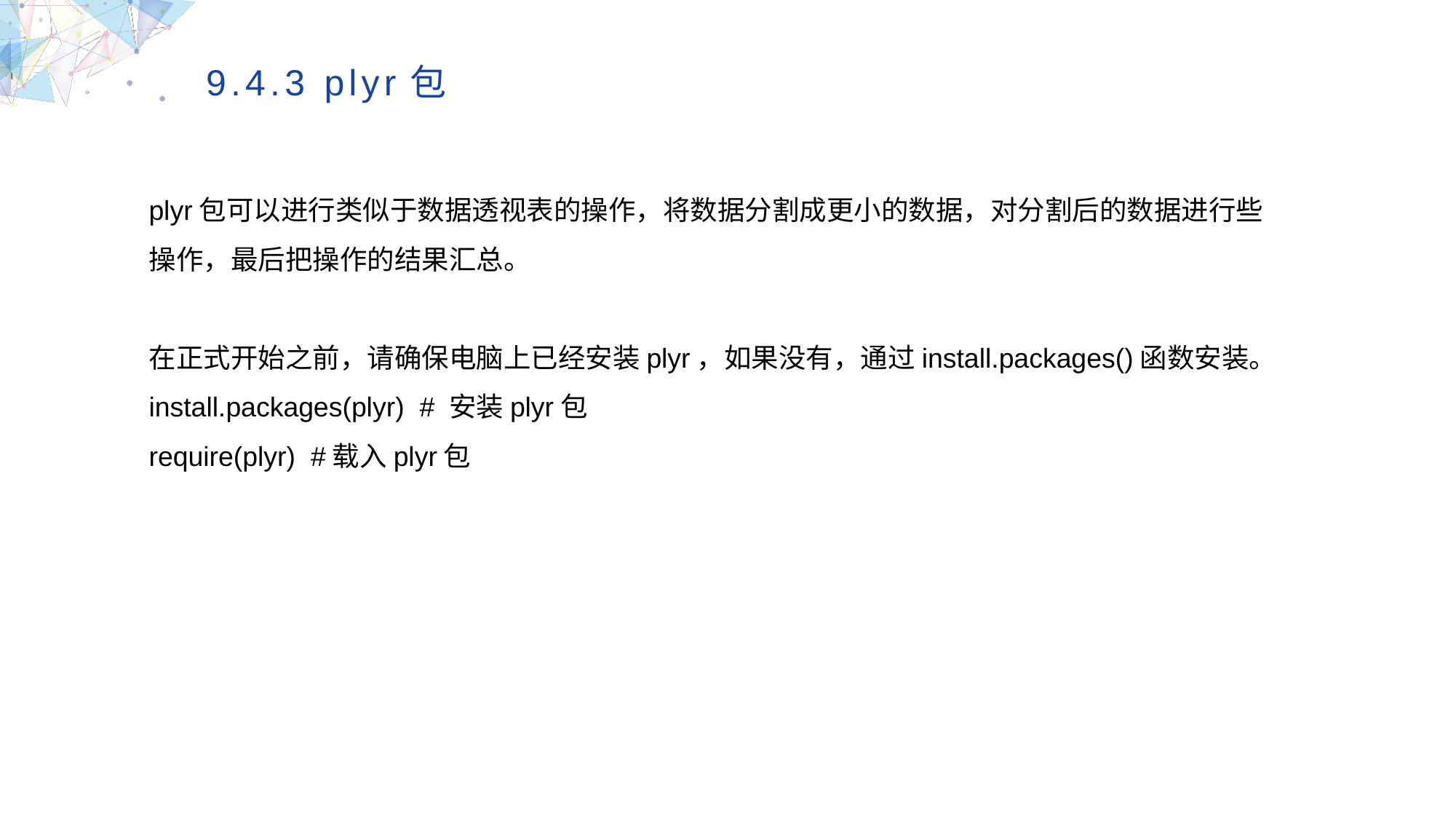

9.4.3 plyr包
plyr包可以进行类似于数据透视表的操作，将数据分割成更小的数据，对分割后的数据进行些操作，最后把操作的结果汇总。

在正式开始之前，请确保电脑上已经安装plyr，如果没有，通过install.packages()函数安装。
install.packages(plyr)  # 安装plyr包
require(plyr)  #载入plyr包

MULTIPURPOSE PRESENTATION TEMPLATE | UNIQUE DESIGN
Welcome Message
Please replace text, click add relevant headline, modify the text content, also can copy your content to this directly. Please replace text, click add relevant headline, modify the text content, also can copy your content to this directly.